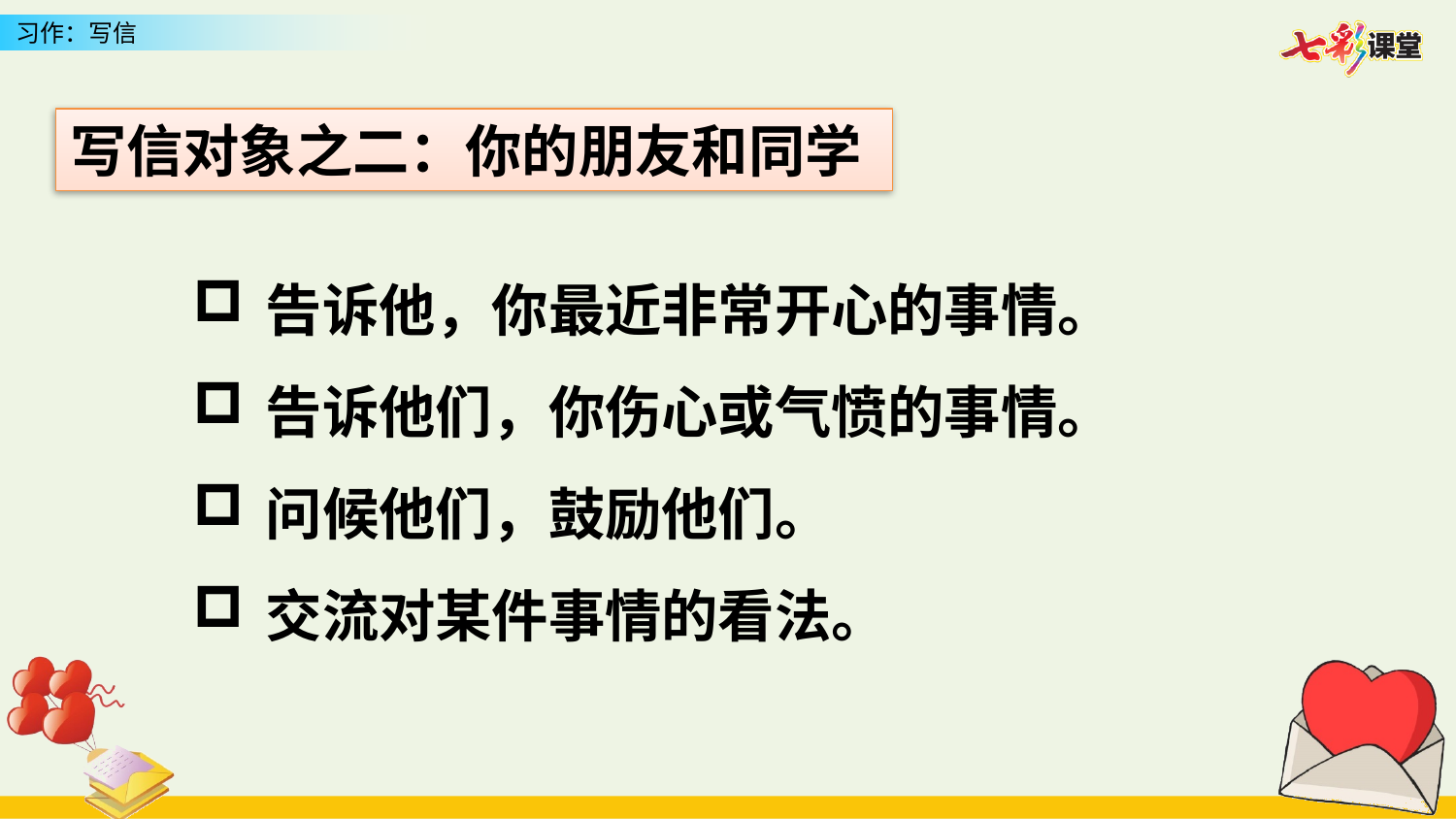

写信对象之二：你的朋友和同学
告诉他，你最近非常开心的事情。
告诉他们，你伤心或气愤的事情。
问候他们，鼓励他们。
交流对某件事情的看法。